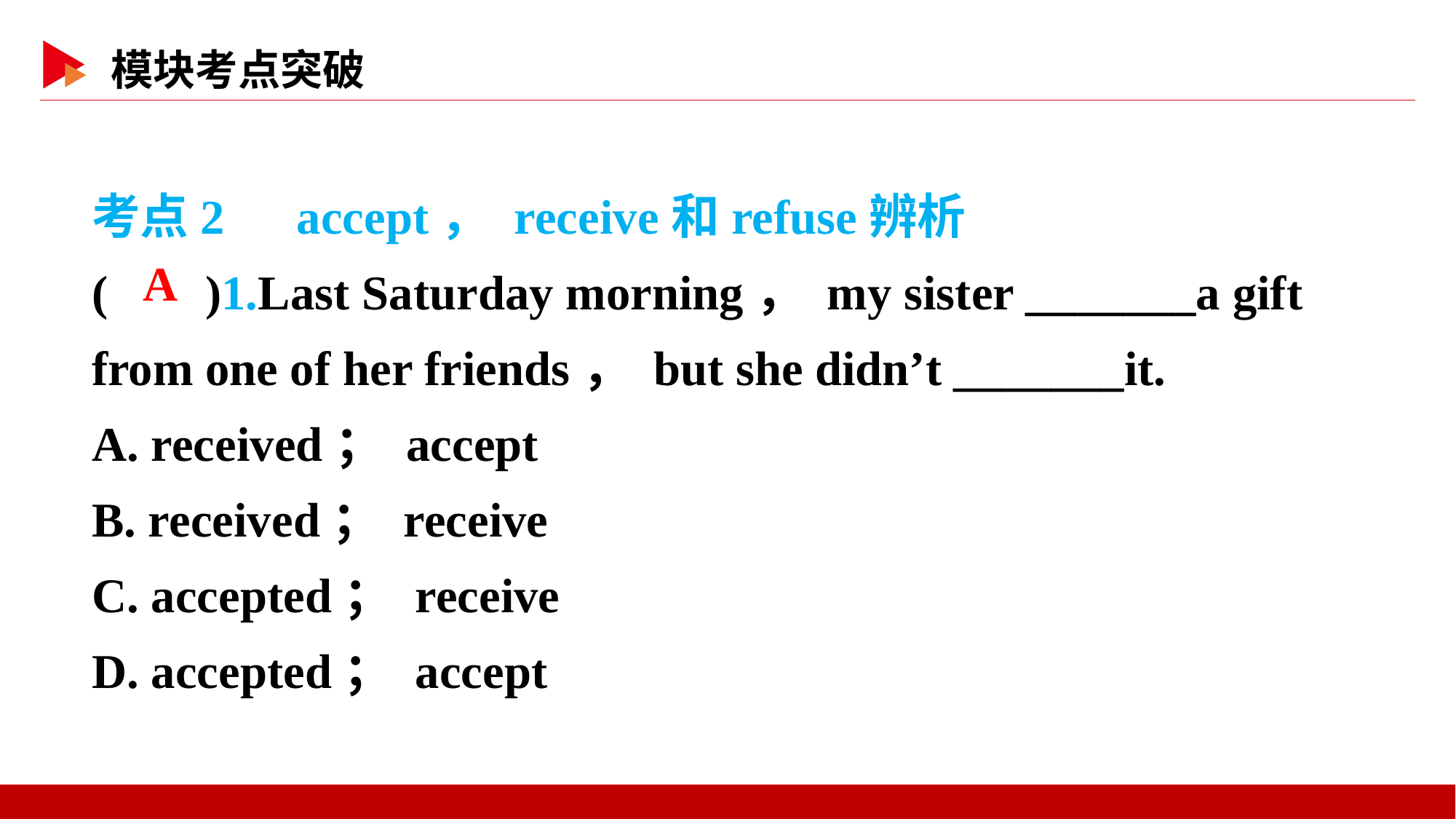

考点2　accept， receive和refuse辨析
(        )1.Last Saturday morning， my sister _______a gift from one of her friends， but she didn’t _______it.
A. received； accept
B. received； receive
C. accepted； receive
D. accepted； accept
   A